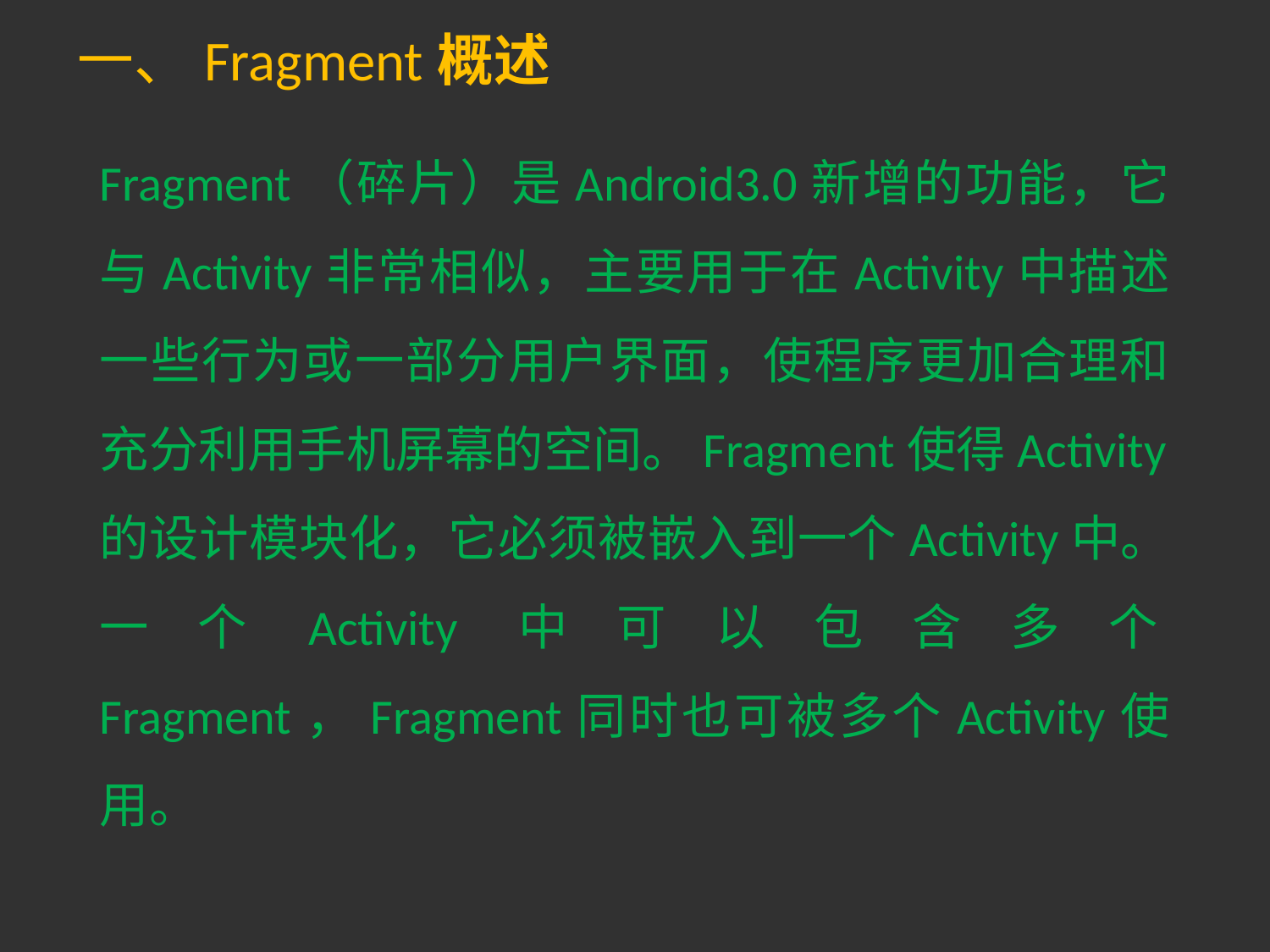

# 一、Fragment概述
Fragment（碎片）是Android3.0新增的功能，它与Activity非常相似，主要用于在Activity中描述一些行为或一部分用户界面，使程序更加合理和充分利用手机屏幕的空间。Fragment使得Activity的设计模块化，它必须被嵌入到一个Activity中。一个Activity中可以包含多个Fragment，Fragment同时也可被多个Activity使用。